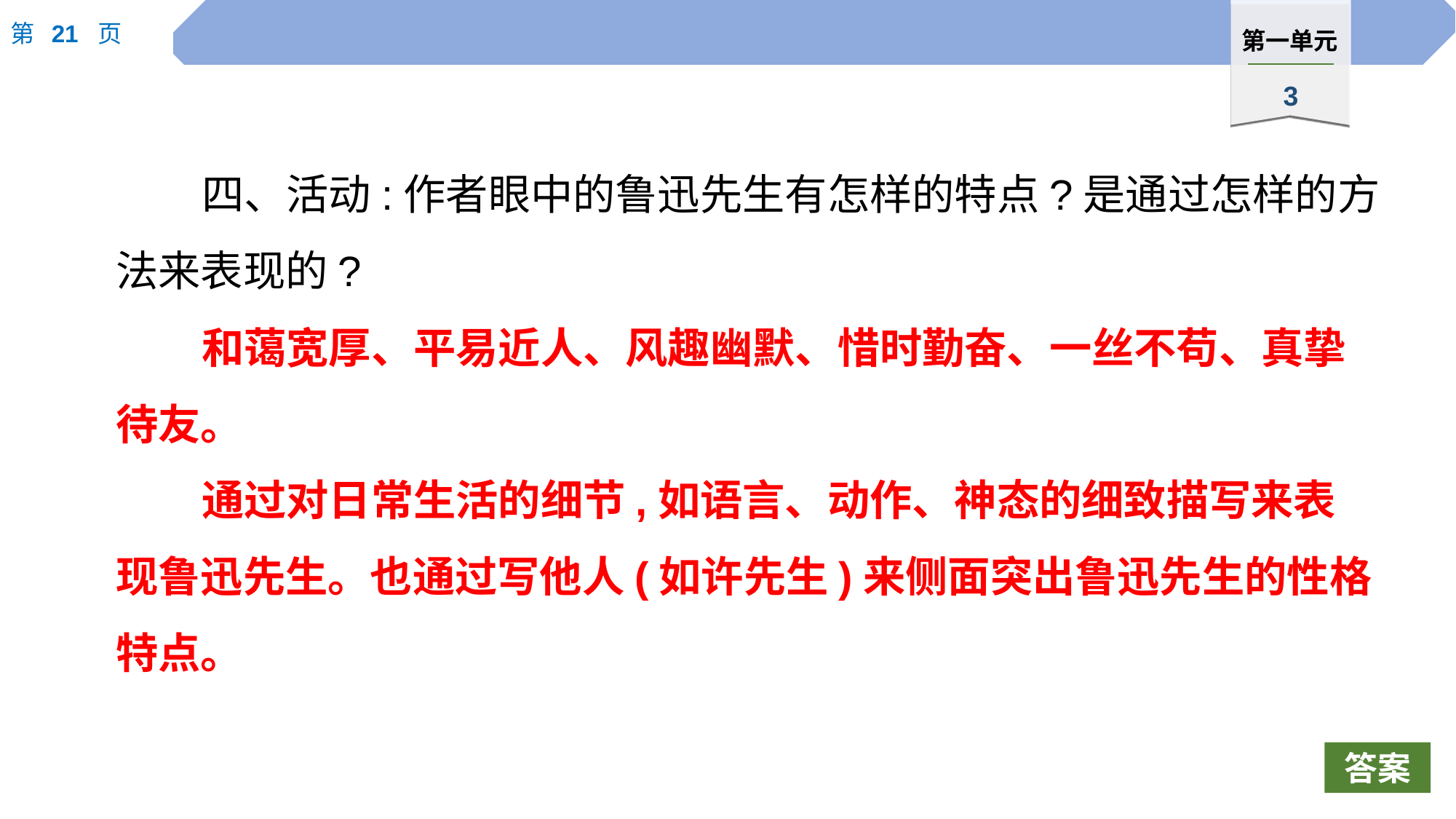

四、活动:作者眼中的鲁迅先生有怎样的特点?是通过怎样的方法来表现的?

和蔼宽厚、平易近人、风趣幽默、惜时勤奋、一丝不苟、真挚待友。
通过对日常生活的细节,如语言、动作、神态的细致描写来表现鲁迅先生。也通过写他人(如许先生)来侧面突出鲁迅先生的性格特点。
答案